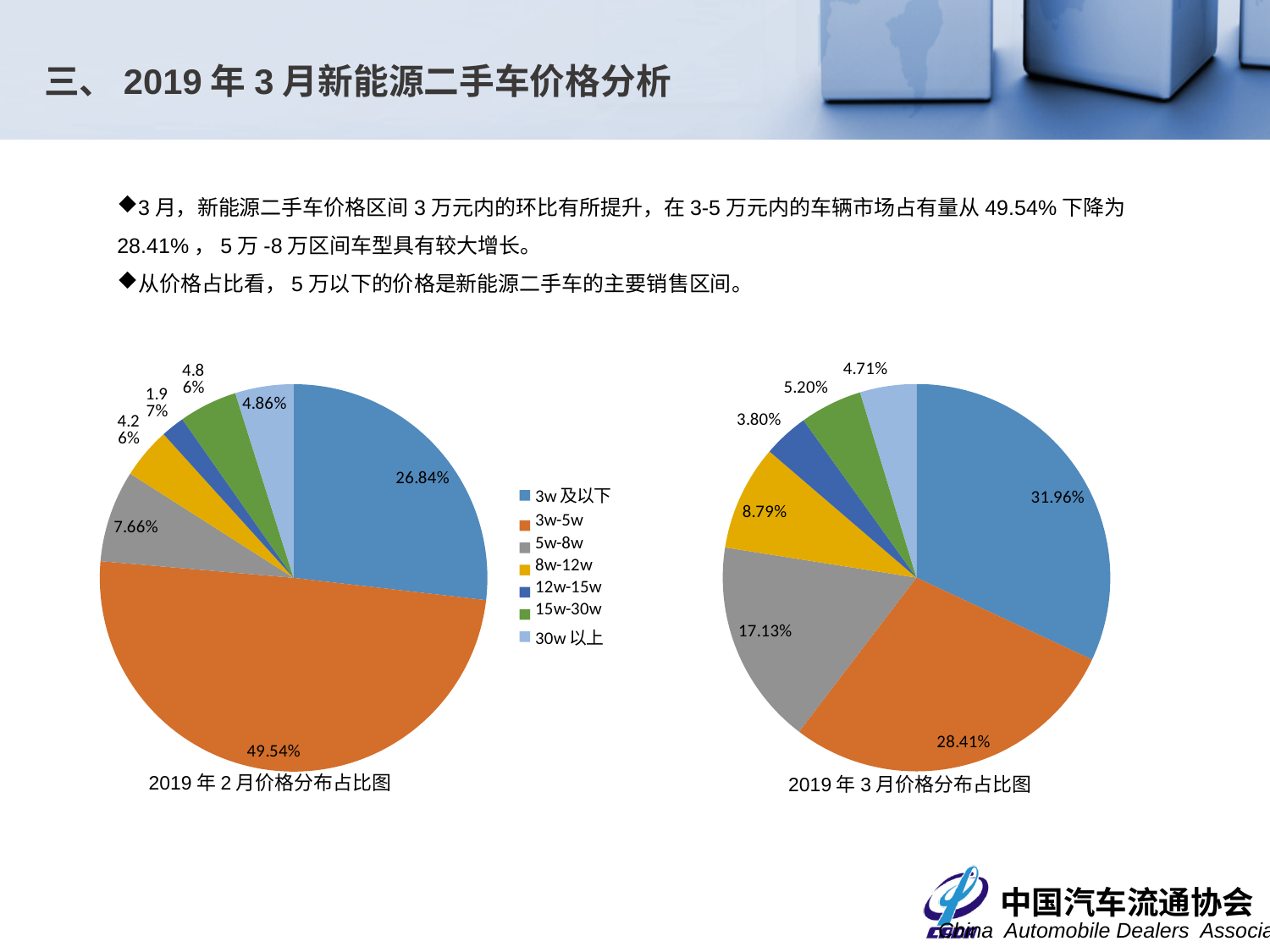

三、2019年3月新能源二手车价格分析
3月，新能源二手车价格区间3万元内的环比有所提升，在3-5万元内的车辆市场占有量从49.54%下降为28.41%，5万-8万区间车型具有较大增长。
从价格占比看，5万以下的价格是新能源二手车的主要销售区间。

### Chart

| Category |  |
|---|---|
| 3w及以下 | 774.0 |
| 3w-5w | 688.0 |
| 5w-8w | 415.0 |
| 8w-12w | 213.0 |
| 12w-15w | 92.0 |
| 15w-30w | 126.0 |
| 30w以上 | 114.0 |

### Chart

| Category |  |
|---|---|
| 3w及以下 | 844.0 |
| 3w-5w | 1558.0 |
| 5w-8w | 241.0 |
| 8w-12w | 134.0 |
| 12w-15w | 62.0 |
| 15w-30w | 153.0 |
| 30w以上 | 153.0 |
2019年2月价格分布占比图
2019年3月价格分布占比图